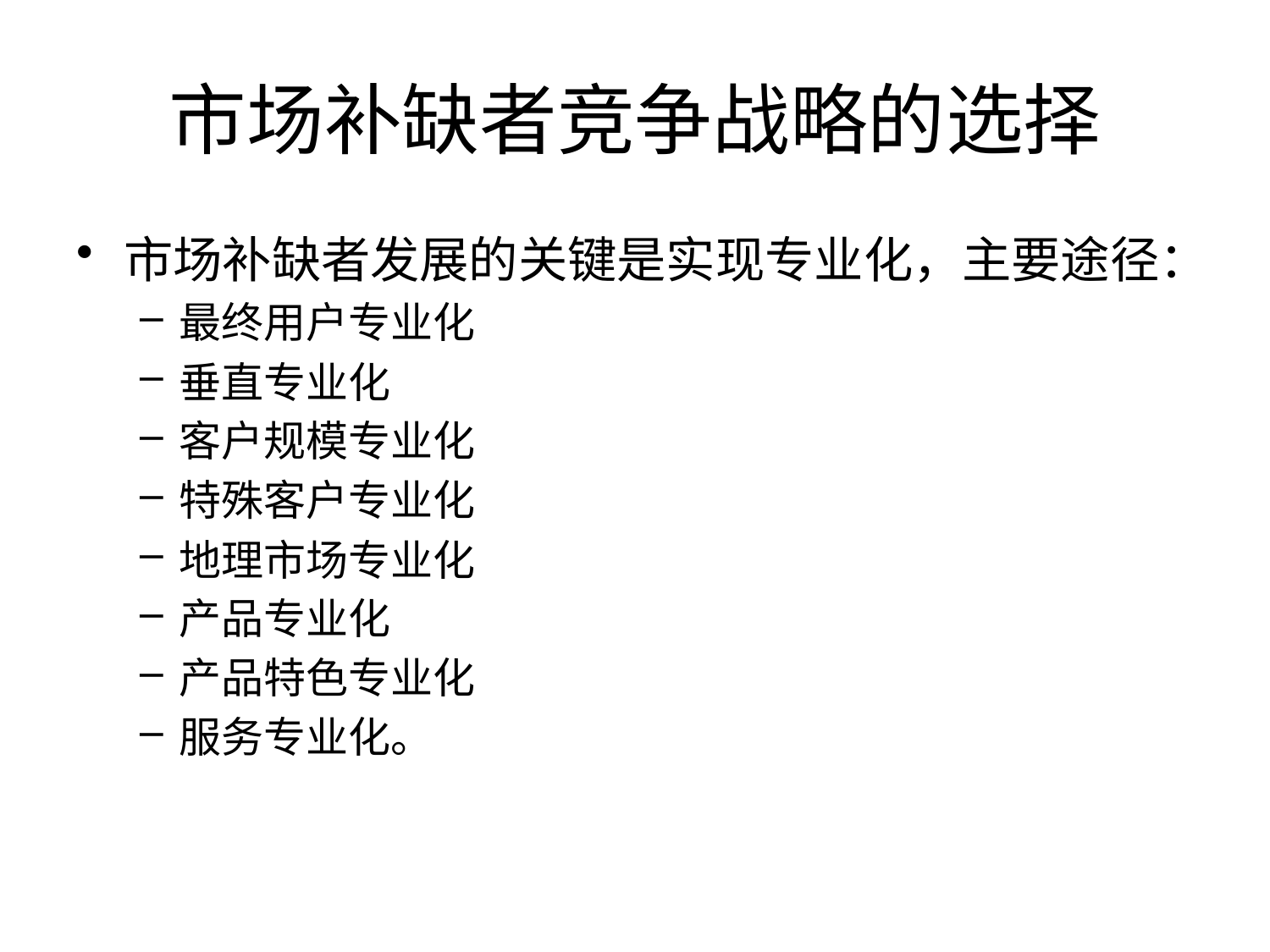

# 市场补缺者竞争战略的选择
市场补缺者发展的关键是实现专业化，主要途径：
最终用户专业化
垂直专业化
客户规模专业化
特殊客户专业化
地理市场专业化
产品专业化
产品特色专业化
服务专业化。